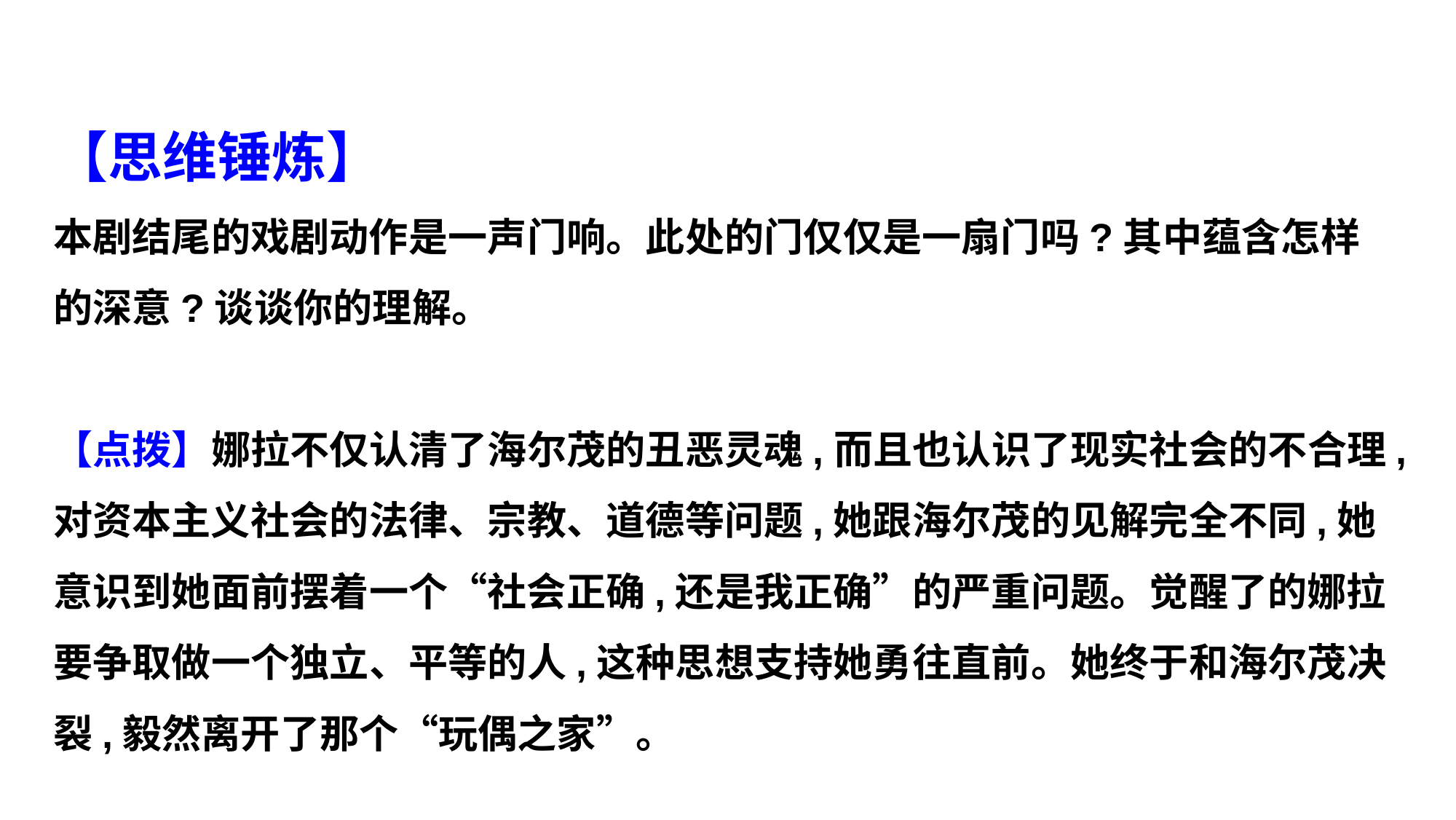

【思维锤炼】
本剧结尾的戏剧动作是一声门响。此处的门仅仅是一扇门吗?其中蕴含怎样的深意?谈谈你的理解。

【点拨】娜拉不仅认清了海尔茂的丑恶灵魂,而且也认识了现实社会的不合理,对资本主义社会的法律、宗教、道德等问题,她跟海尔茂的见解完全不同,她意识到她面前摆着一个“社会正确,还是我正确”的严重问题。觉醒了的娜拉要争取做一个独立、平等的人,这种思想支持她勇往直前。她终于和海尔茂决裂,毅然离开了那个“玩偶之家”。